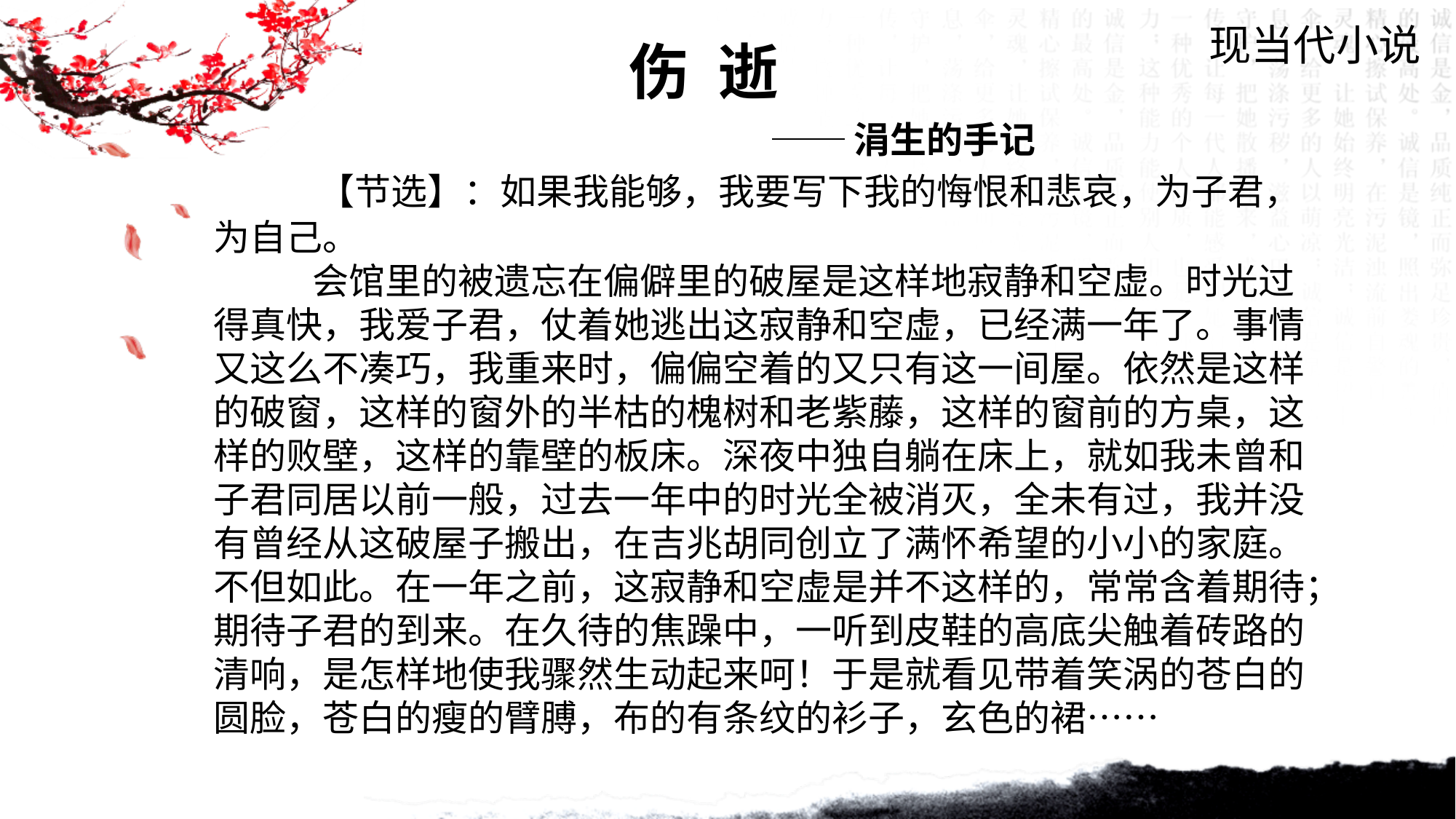

现当代小说
伤  逝
                             ──涓生的手记
          【节选】：如果我能够，我要写下我的悔恨和悲哀，为子君，为自己。
           会馆里的被遗忘在偏僻里的破屋是这样地寂静和空虚。时光过得真快，我爱子君，仗着她逃出这寂静和空虚，已经满一年了。事情又这么不凑巧，我重来时，偏偏空着的又只有这一间屋。依然是这样的破窗，这样的窗外的半枯的槐树和老紫藤，这样的窗前的方桌，这样的败壁，这样的靠壁的板床。深夜中独自躺在床上，就如我未曾和子君同居以前一般，过去一年中的时光全被消灭，全未有过，我并没有曾经从这破屋子搬出，在吉兆胡同创立了满怀希望的小小的家庭。
不但如此。在一年之前，这寂静和空虚是并不这样的，常常含着期待；期待子君的到来。在久待的焦躁中，一听到皮鞋的高底尖触着砖路的清响，是怎样地使我骤然生动起来呵！于是就看见带着笑涡的苍白的圆脸，苍白的瘦的臂膊，布的有条纹的衫子，玄色的裙……